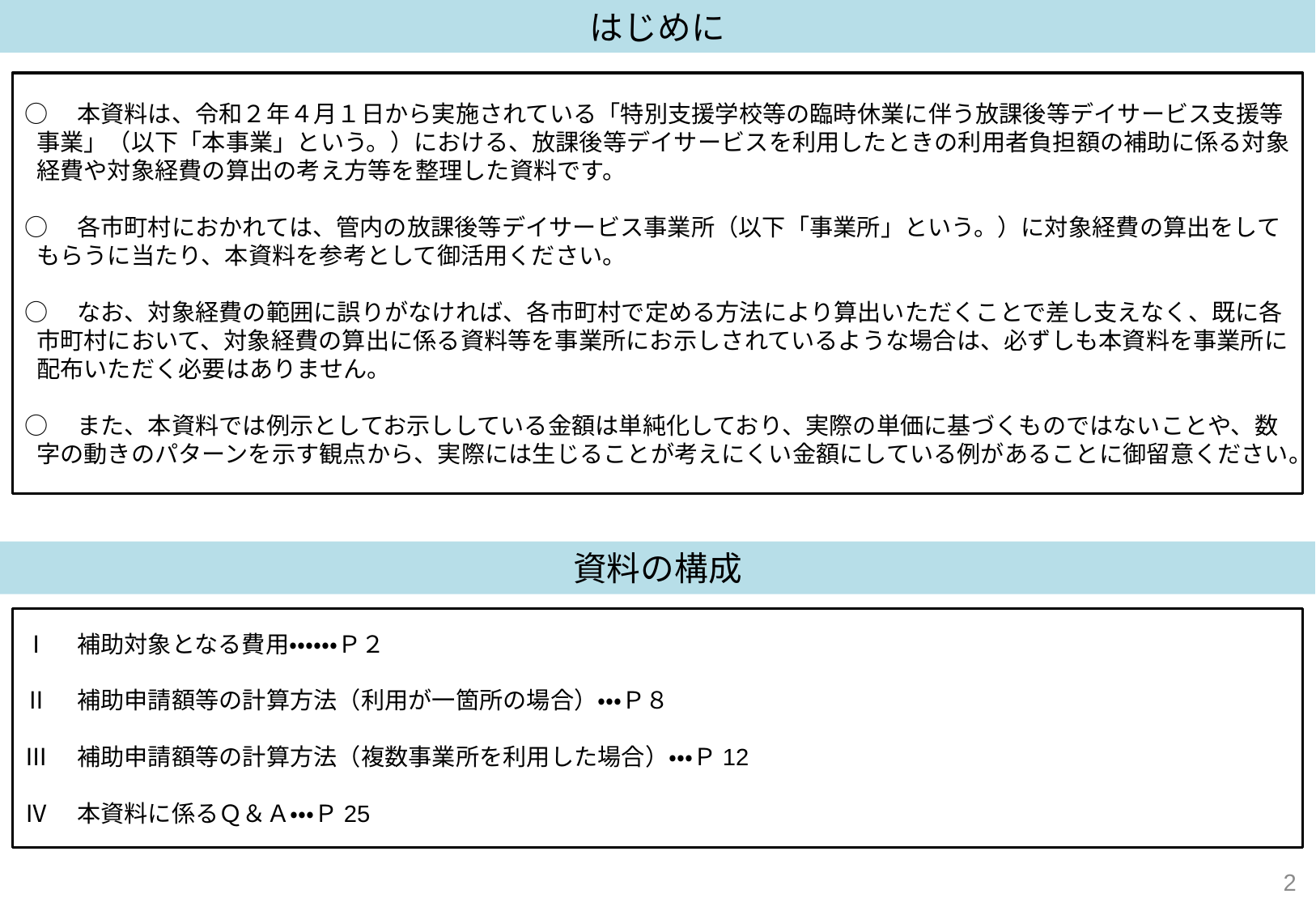

はじめに
○　本資料は、令和２年４月１日から実施されている「特別支援学校等の臨時休業に伴う放課後等デイサービス支援等事業」（以下「本事業」という。）における、放課後等デイサービスを利用したときの利用者負担額の補助に係る対象経費や対象経費の算出の考え方等を整理した資料です。

○　各市町村におかれては、管内の放課後等デイサービス事業所（以下「事業所」という。）に対象経費の算出をしてもらうに当たり、本資料を参考として御活用ください。

○　なお、対象経費の範囲に誤りがなければ、各市町村で定める方法により算出いただくことで差し支えなく、既に各市町村において、対象経費の算出に係る資料等を事業所にお示しされているような場合は、必ずしも本資料を事業所に配布いただく必要はありません。

○　また、本資料では例示としてお示ししている金額は単純化しており、実際の単価に基づくものではないことや、数字の動きのパターンを示す観点から、実際には生じることが考えにくい金額にしている例があることに御留意ください。
資料の構成
Ⅰ　補助対象となる費用・・・・・・Ｐ２

Ⅱ　補助申請額等の計算方法（利用が一箇所の場合）・・・Ｐ８

Ⅲ　補助申請額等の計算方法（複数事業所を利用した場合）・・・Ｐ12

Ⅳ　本資料に係るＱ＆Ａ・・・Ｐ25
2